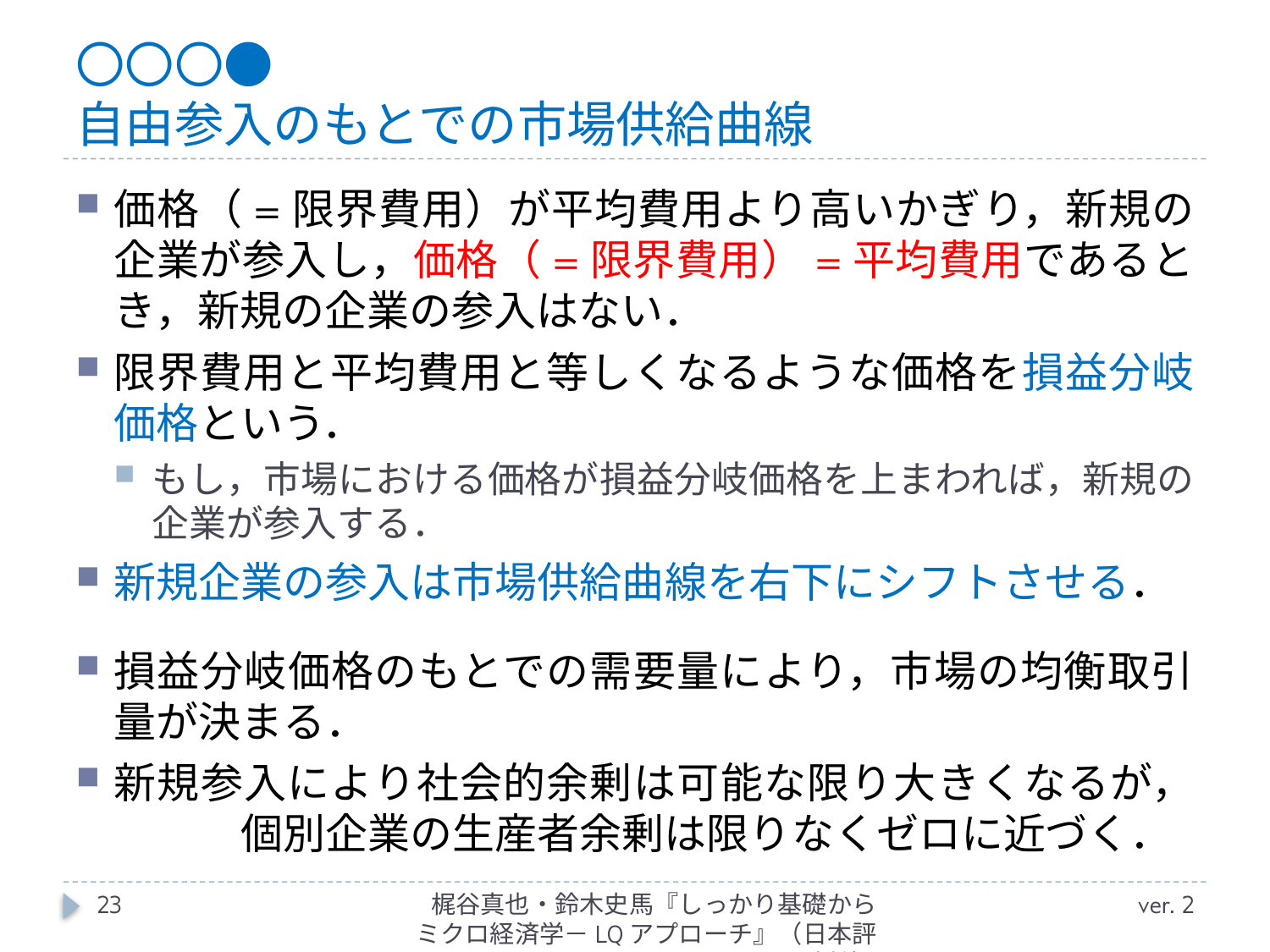

# 〇〇〇● 自由参入のもとでの市場供給曲線
価格（=限界費用）が平均費用より高いかぎり，新規の企業が参入し，価格（=限界費用）=平均費用であるとき，新規の企業の参入はない．
限界費用と平均費用と等しくなるような価格を損益分岐価格という．
もし，市場における価格が損益分岐価格を上まわれば，新規の企業が参入する．
新規企業の参入は市場供給曲線を右下にシフトさせる．

損益分岐価格のもとでの需要量により，市場の均衡取引量が決まる．
新規参入により社会的余剰は可能な限り大きくなるが，　　　個別企業の生産者余剰は限りなくゼロに近づく．

23
梶谷真也・鈴木史馬『しっかり基礎からミクロ経済学－LQアプローチ』（日本評論社）
ver. 2